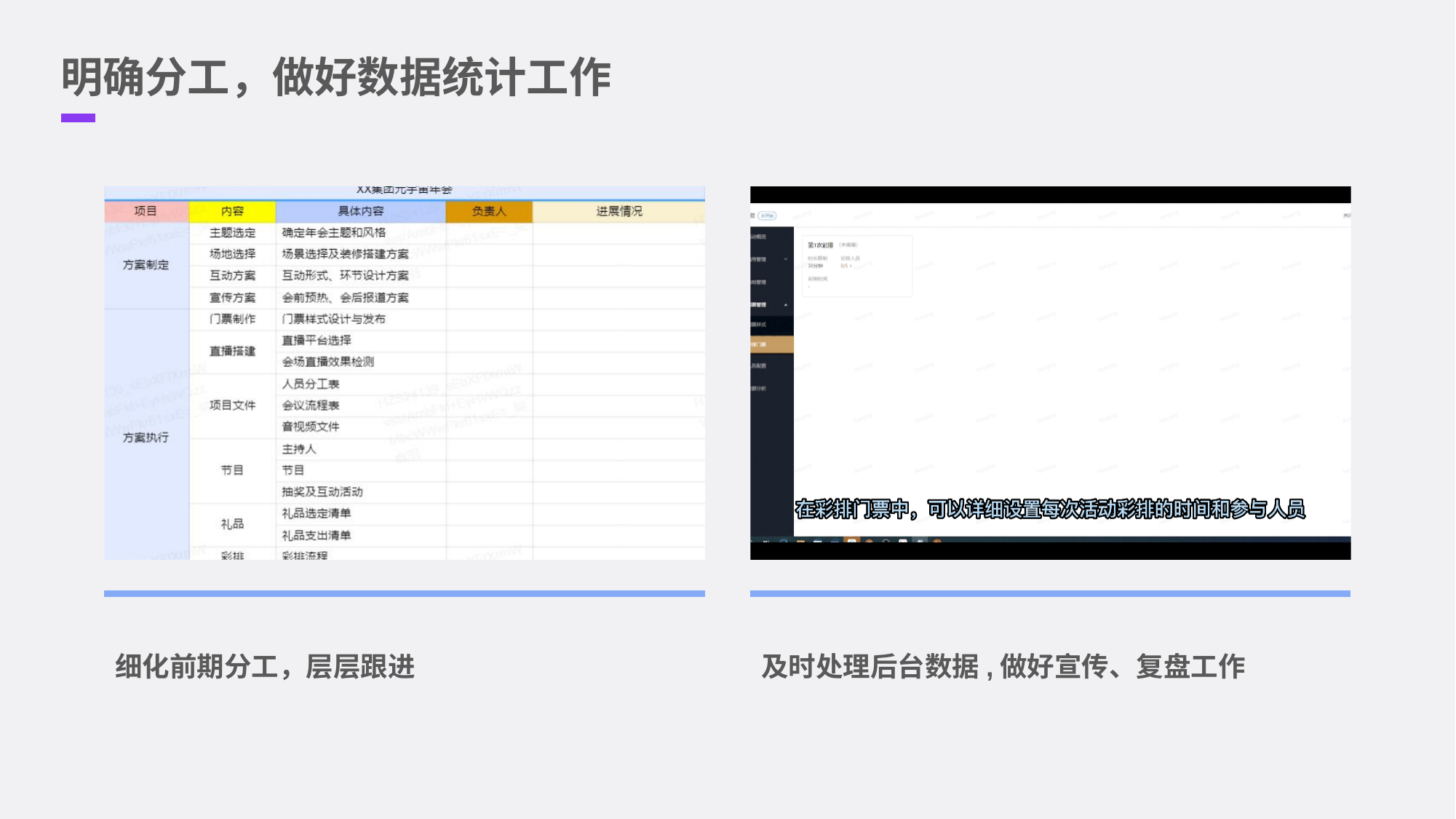

明确分工，做好数据统计工作

细化前期分工，层层跟进

及时处理后台数据,做好宣传、复盘工作